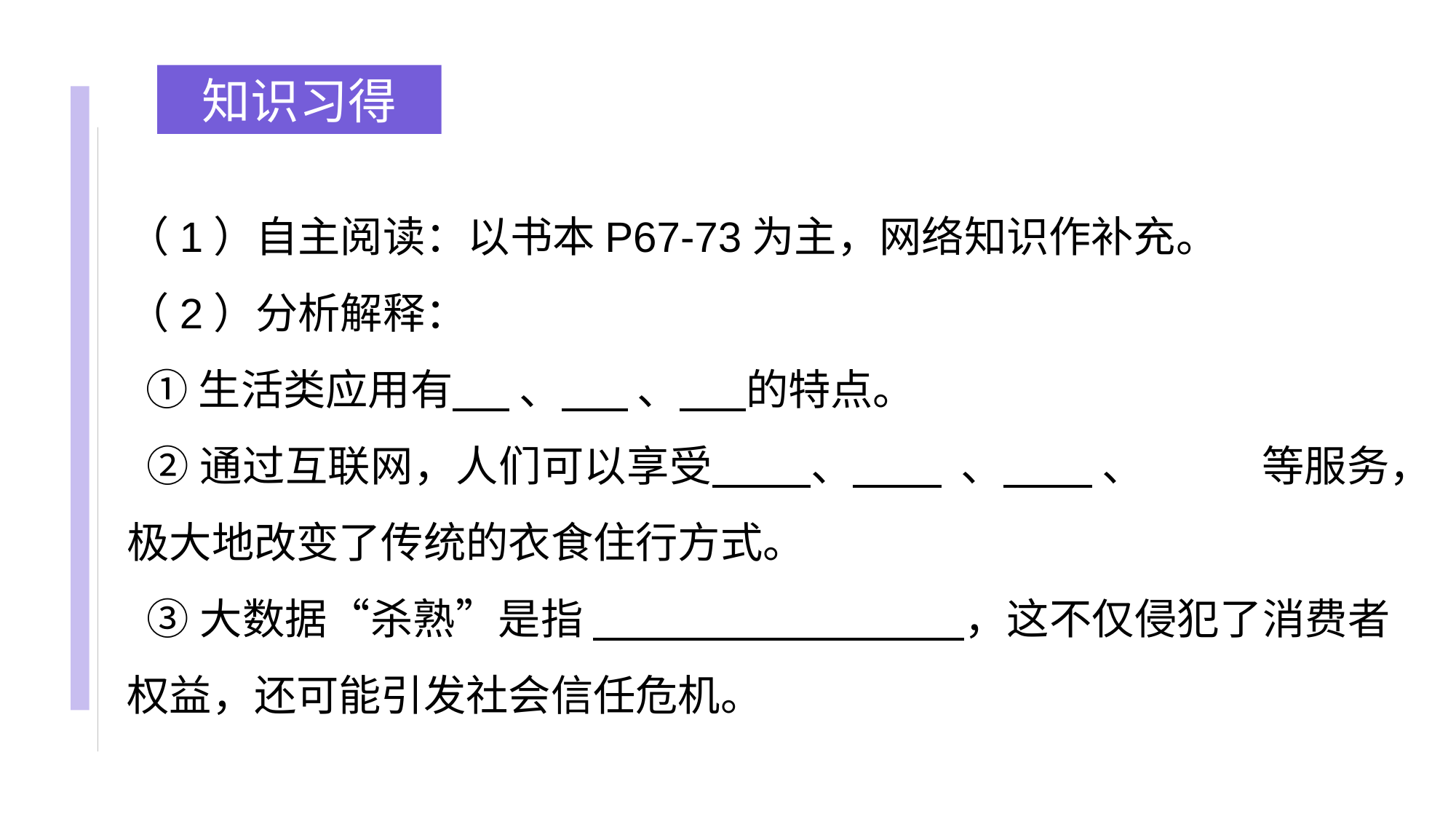

知识习得

（1）自主阅读：以书本P67-73为主，网络知识作补充。
（2）分析解释：
  ①生活类应用有       、        、       的特点。
  ②通过互联网，人们可以享受          、           、          、            等服务，极大地改变了传统的衣食住行方式。
  ③大数据“杀熟”是指                                       ，这不仅侵犯了消费者权益，还可能引发社会信任危机。